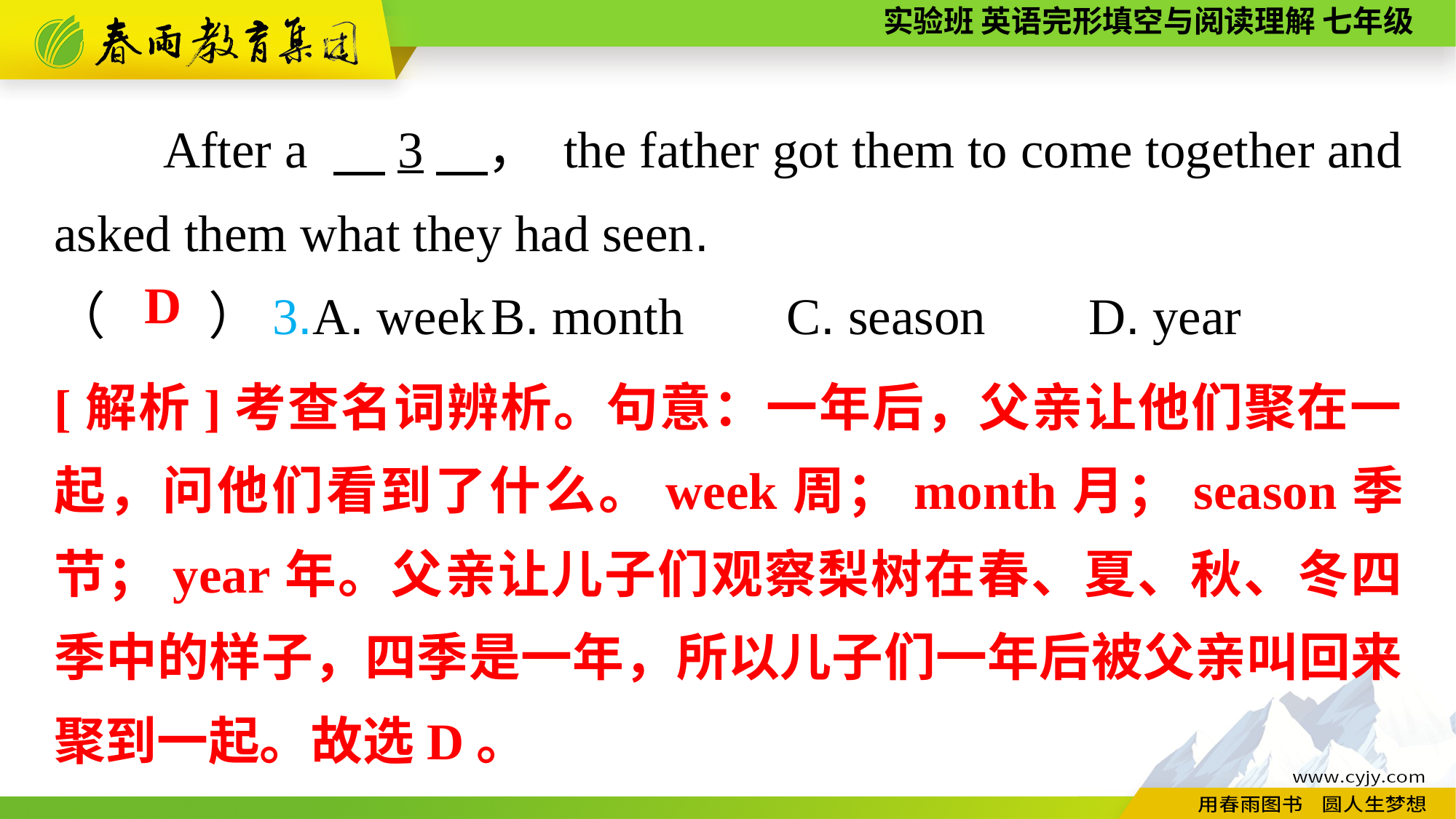

After a 　3　， the father got them to come together and asked them what they had seen.
（　　）3.A. week	B. month	      C. season	    D. year
D
[解析]考查名词辨析。句意：一年后，父亲让他们聚在一起，问他们看到了什么。week周；month月；season季节；year年。父亲让儿子们观察梨树在春、夏、秋、冬四季中的样子，四季是一年，所以儿子们一年后被父亲叫回来聚到一起。故选D。